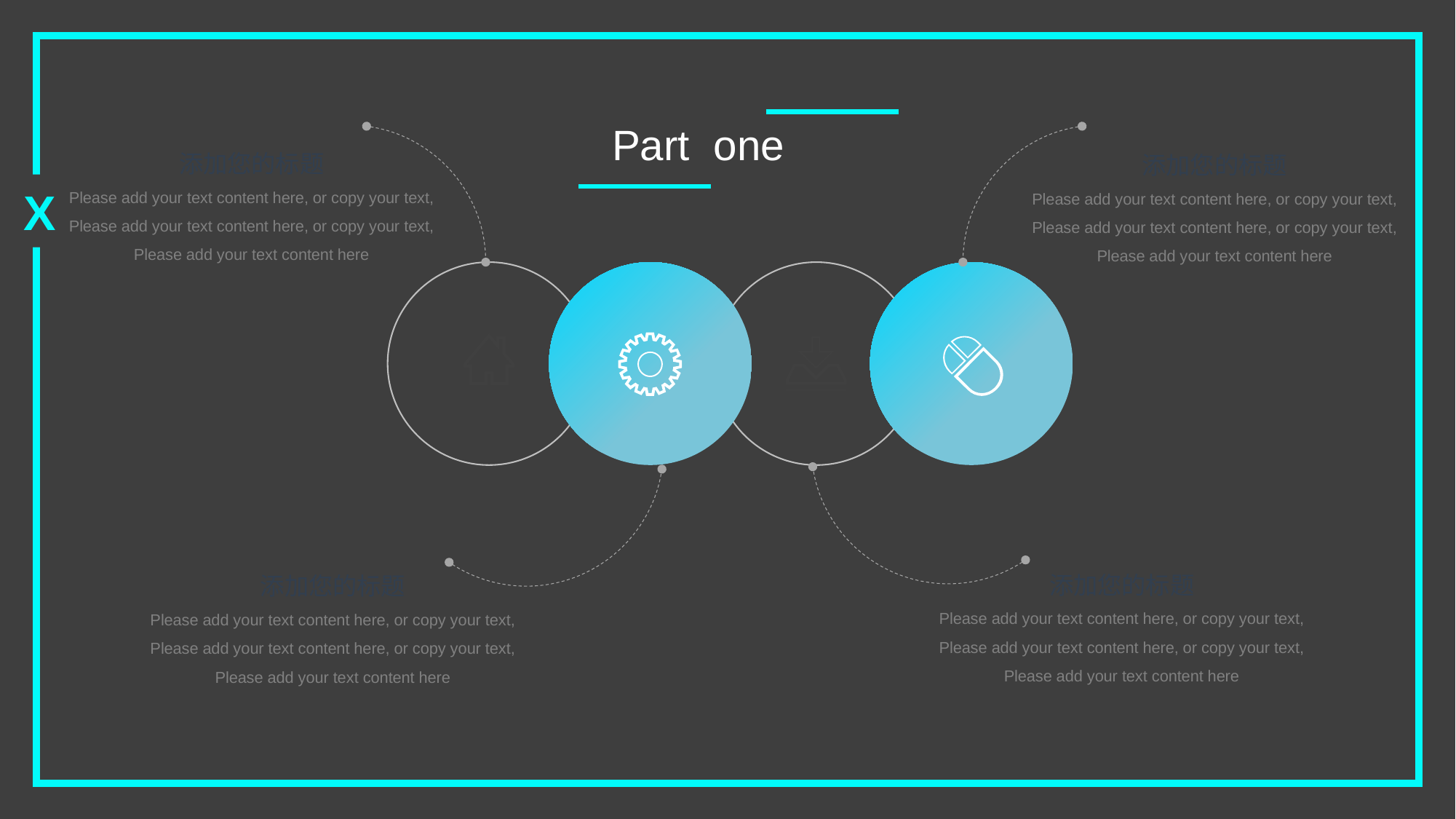

Part  one

添加您的标题
Please add your text content here, or copy your text, Please add your text content here, or copy your text, Please add your text content here
添加您的标题
Please add your text content here, or copy your text, Please add your text content here, or copy your text, Please add your text content here
X

添加您的标题
Please add your text content here, or copy your text, Please add your text content here, or copy your text, Please add your text content here
添加您的标题
Please add your text content here, or copy your text, Please add your text content here, or copy your text, Please add your text content here